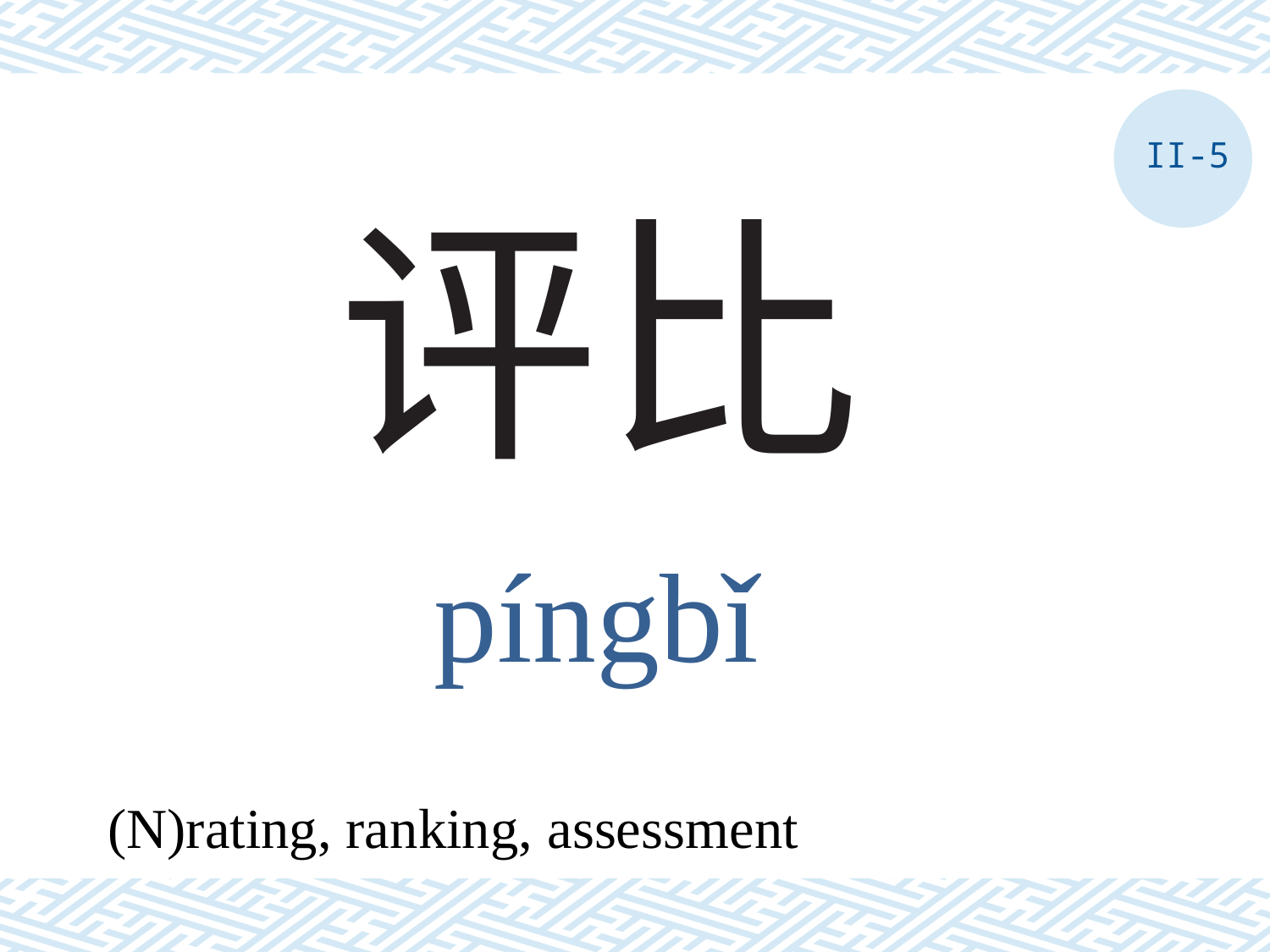

II-5

# 评比
píngbǐ
(N)rating, ranking, assessment